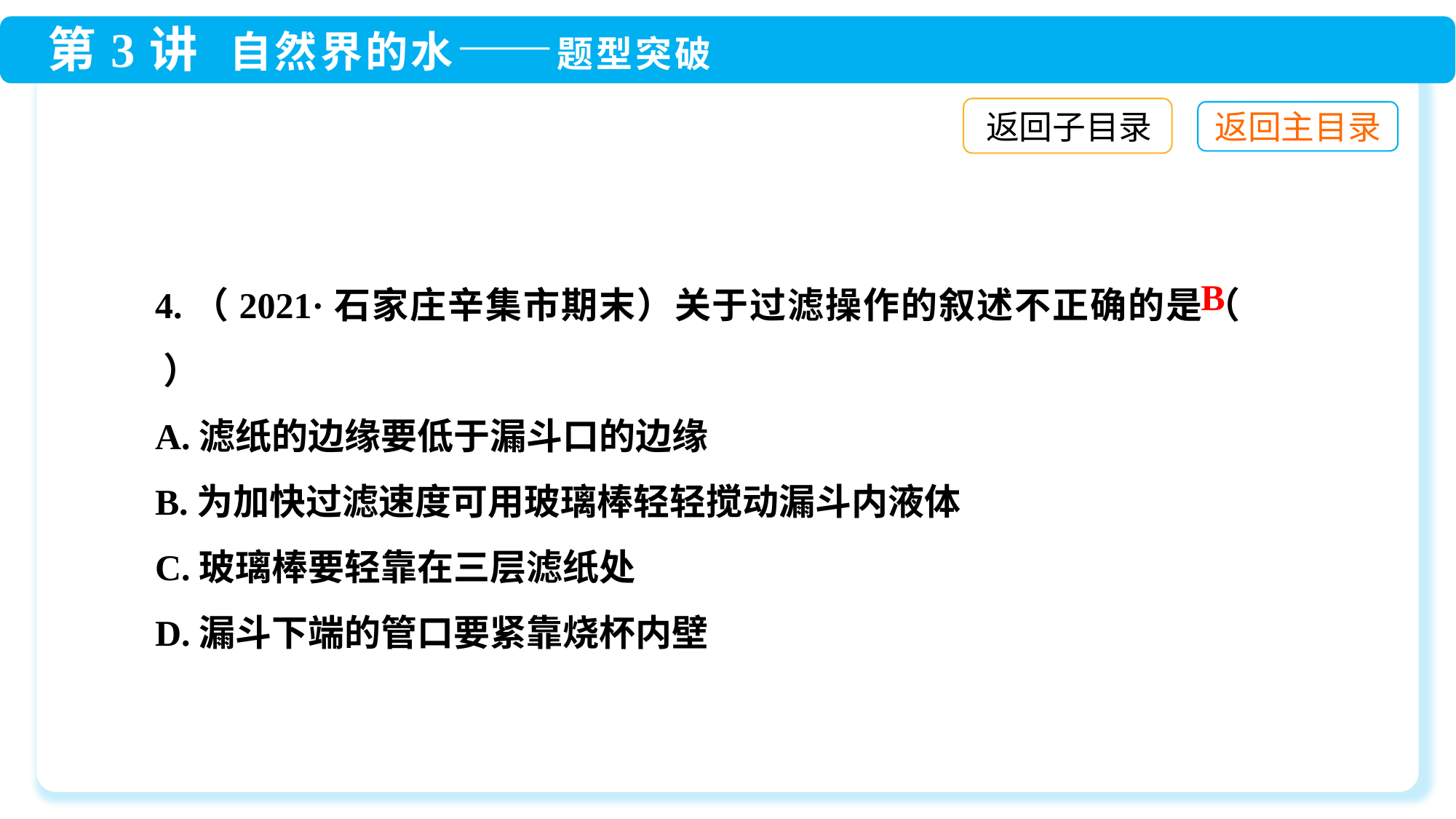

返回子目录
4.（2021·石家庄辛集市期末）关于过滤操作的叙述不正确的是（      ）
A.滤纸的边缘要低于漏斗口的边缘
B.为加快过滤速度可用玻璃棒轻轻搅动漏斗内液体
C.玻璃棒要轻靠在三层滤纸处
D.漏斗下端的管口要紧靠烧杯内壁
B